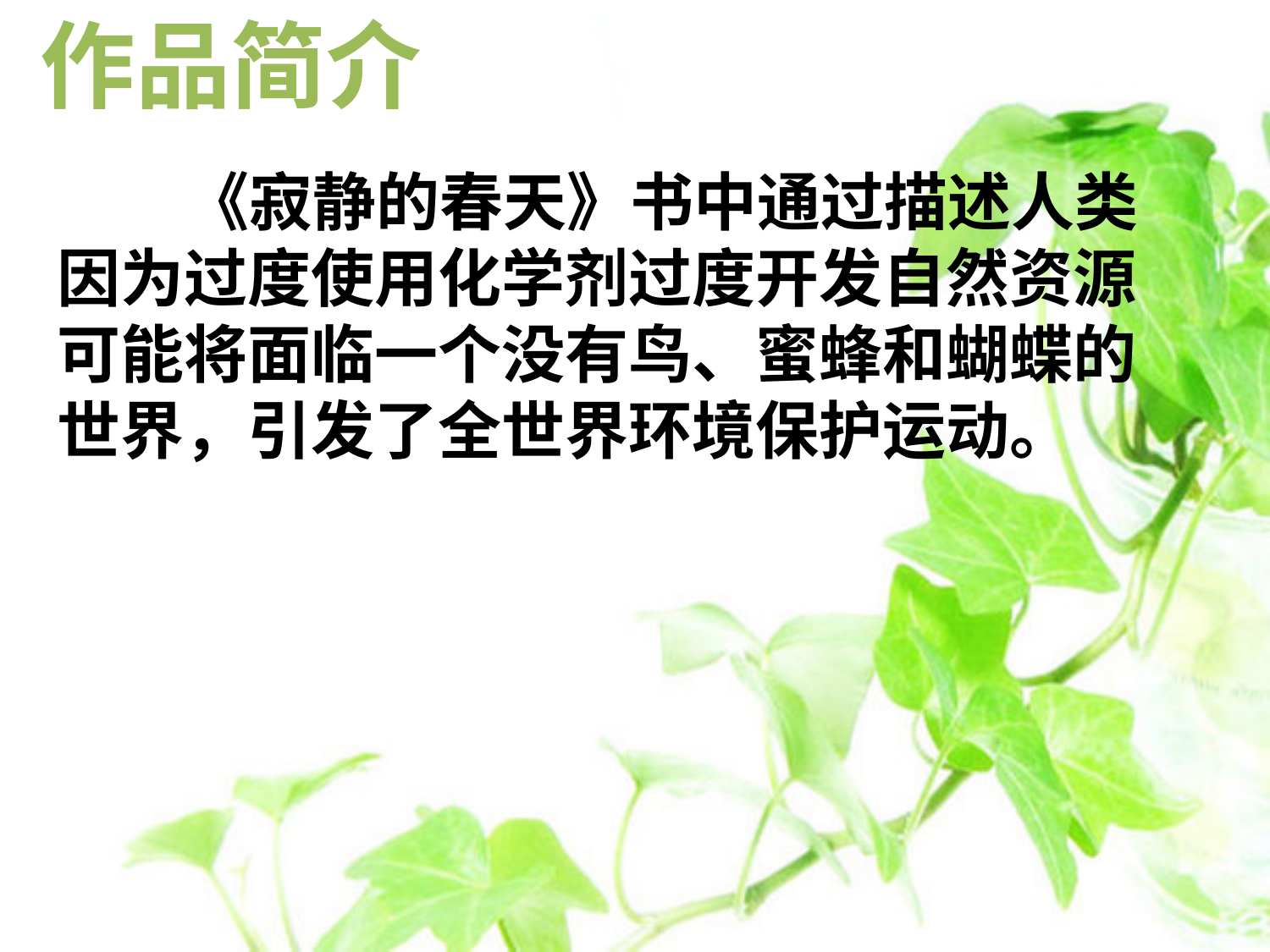

作品简介
        《寂静的春天》书中通过描述人类因为过度使用化学剂过度开发自然资源可能将面临一个没有鸟、蜜蜂和蝴蝶的世界，引发了全世界环境保护运动。